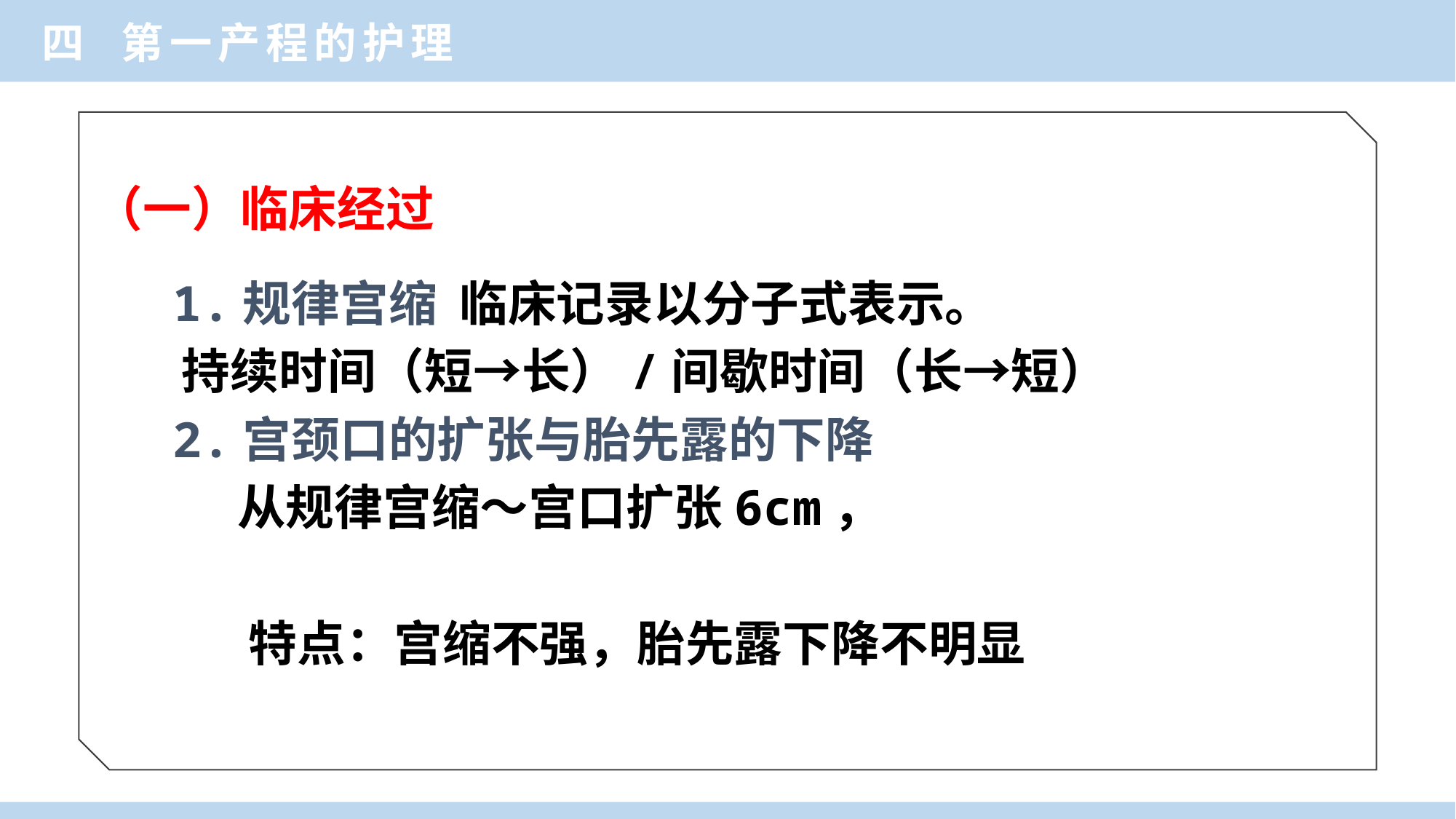

四  第一产程的护理

（一）临床经过
  1.规律宫缩  临床记录以分子式表示。
     持续时间（短→长）/间歇时间（长→短）
  2.宫颈口的扩张与胎先露的下降
          从规律宫缩～宫口扩张6cm，

           特点：宫缩不强，胎先露下降不明显